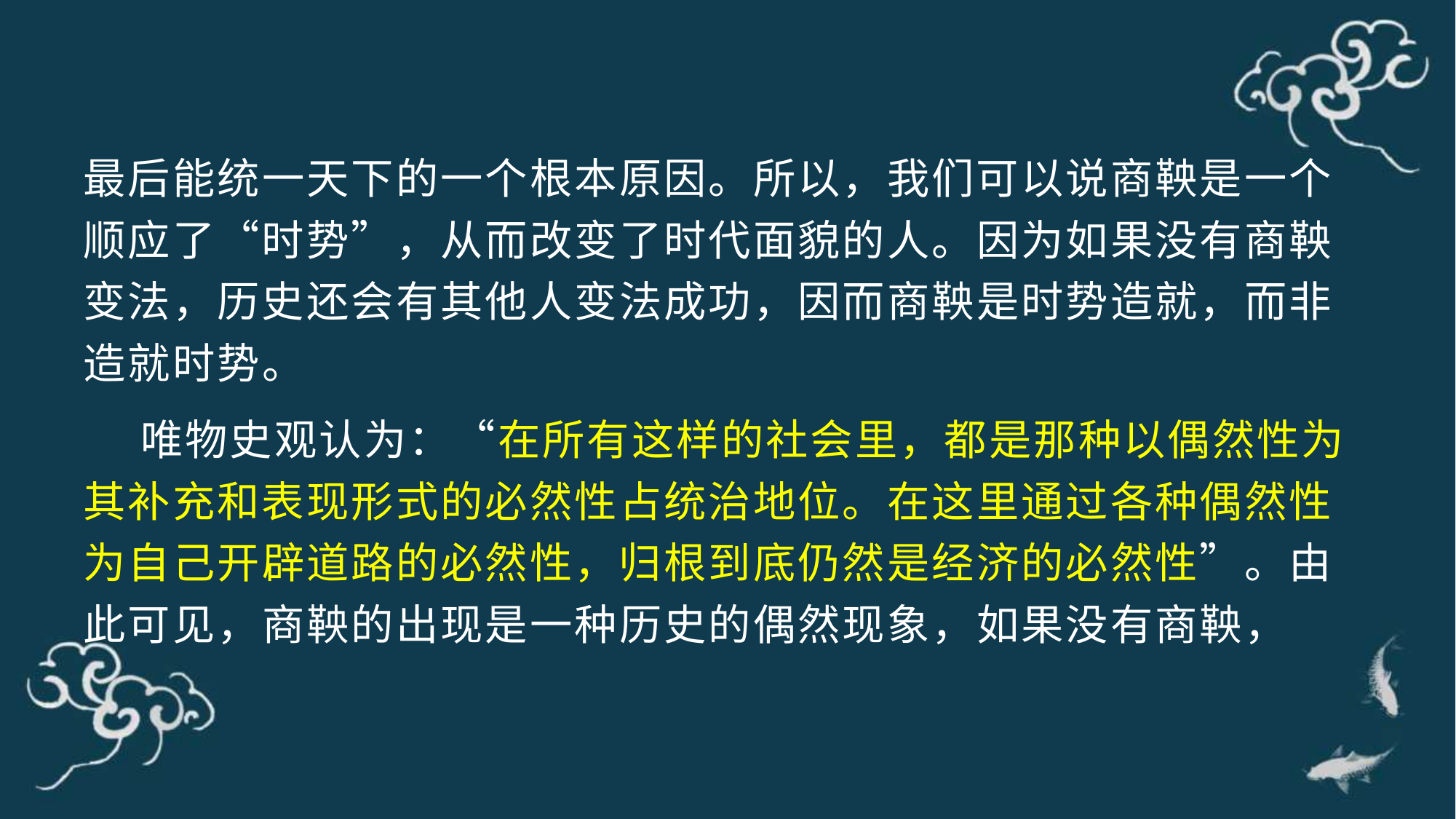

最后能统一天下的一个根本原因。所以，我们可以说商鞅是一个顺应了“时势”，从而改变了时代面貌的人。因为如果没有商鞅变法，历史还会有其他人变法成功，因而商鞅是时势造就，而非造就时势。
    唯物史观认为：“在所有这样的社会里，都是那种以偶然性为其补充和表现形式的必然性占统治地位。在这里通过各种偶然性为自己开辟道路的必然性，归根到底仍然是经济的必然性”。由此可见，商鞅的出现是一种历史的偶然现象，如果没有商鞅，